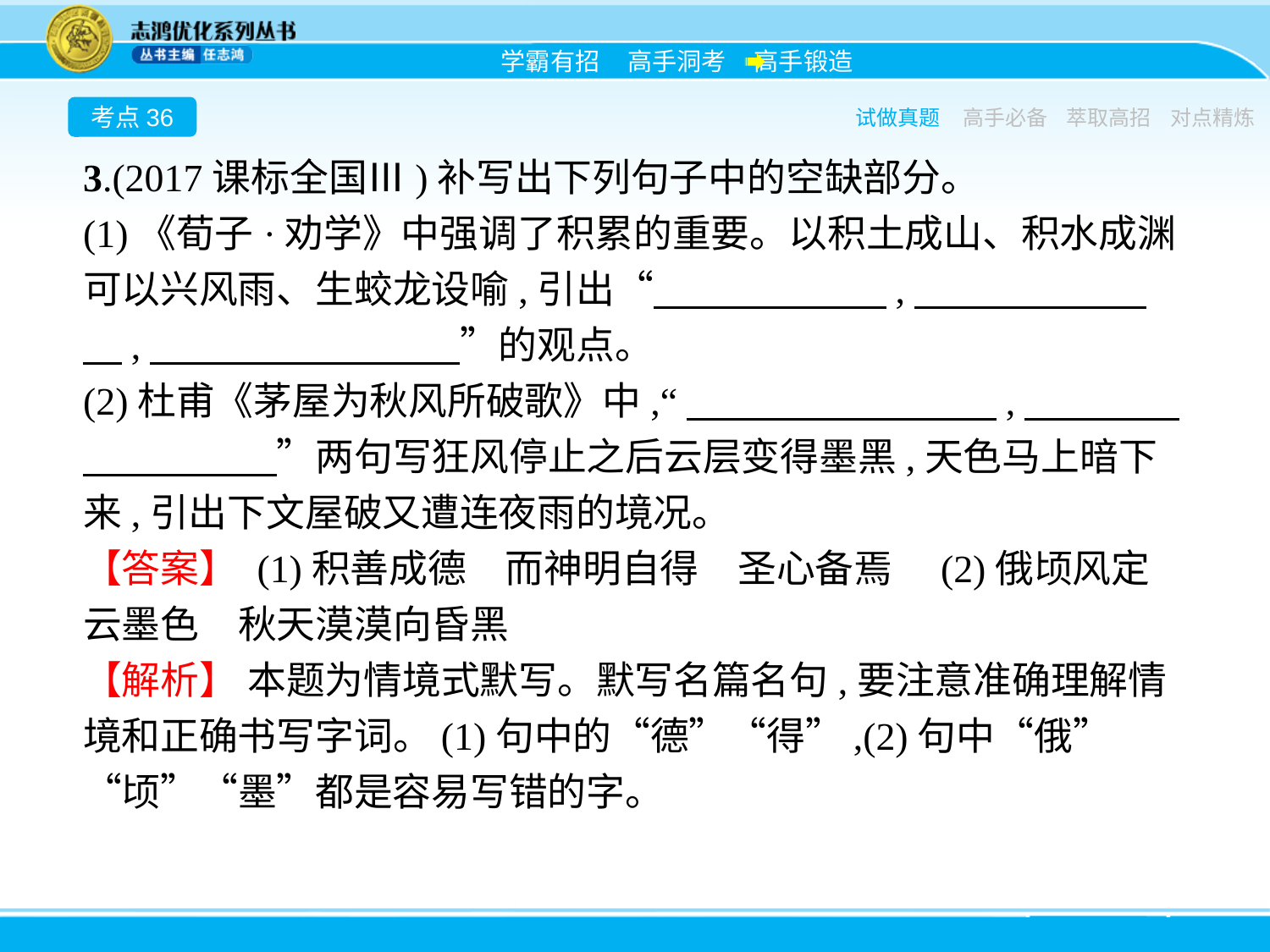

考点36
试做真题
高手必备
萃取高招
对点精炼
3.(2017课标全国Ⅲ)补写出下列句子中的空缺部分。
(1)《荀子·劝学》中强调了积累的重要。以积土成山、积水成渊可以兴风雨、生蛟龙设喻,引出“　　　　　　,　　　　　　　,　　　　　　　　”的观点。
(2)杜甫《茅屋为秋风所破歌》中,“　　　　　　　　,　　　　　　　　　”两句写狂风停止之后云层变得墨黑,天色马上暗下来,引出下文屋破又遭连夜雨的境况。
【答案】 (1)积善成德　而神明自得　圣心备焉　(2)俄顷风定云墨色　秋天漠漠向昏黑
【解析】 本题为情境式默写。默写名篇名句,要注意准确理解情境和正确书写字词。(1)句中的“德”“得”,(2)句中“俄”“顷”“墨”都是容易写错的字。